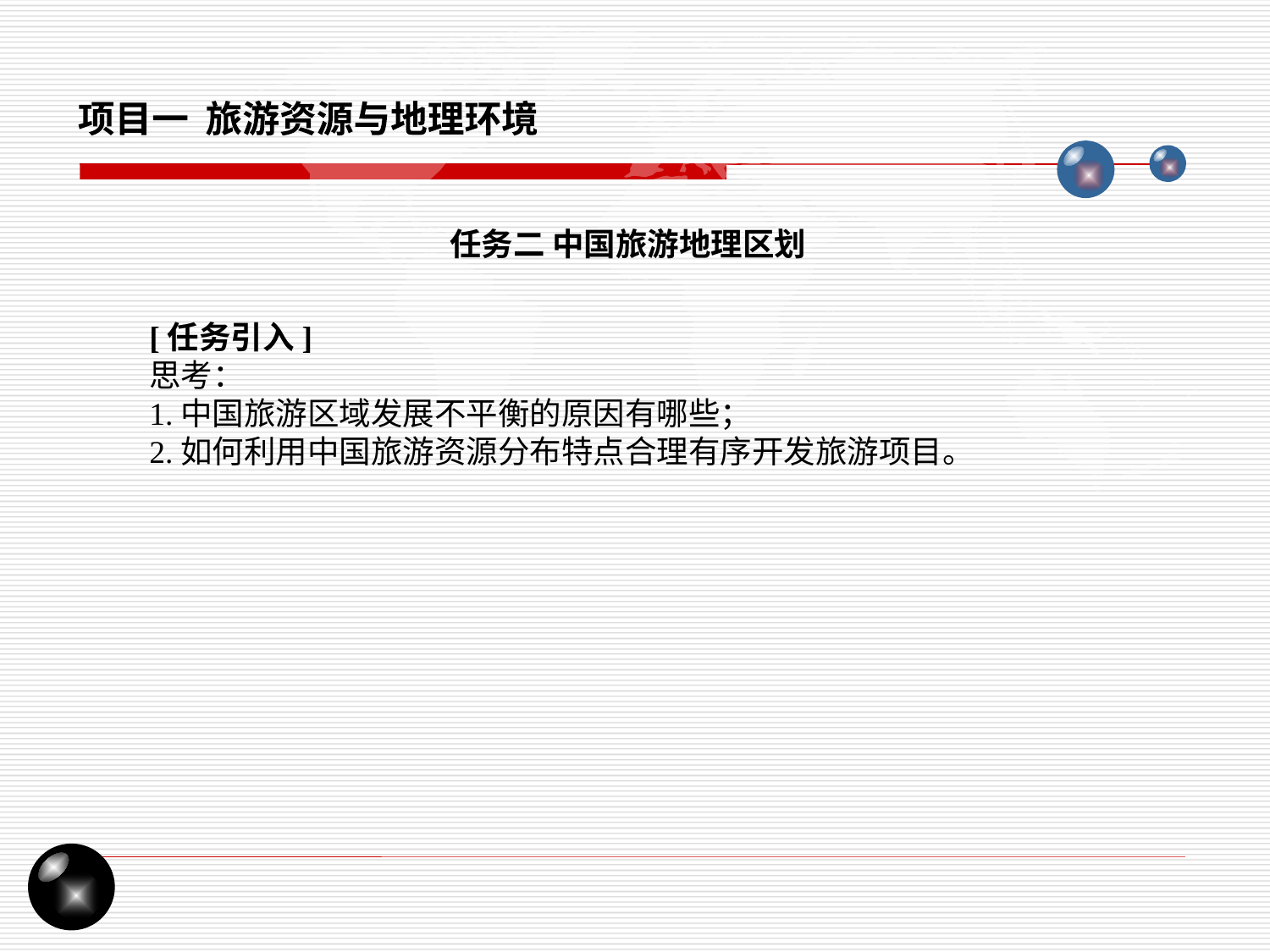

项目一  旅游资源与地理环境
任务二 中国旅游地理区划

[任务引入]
思考：
1.中国旅游区域发展不平衡的原因有哪些；
2.如何利用中国旅游资源分布特点合理有序开发旅游项目。